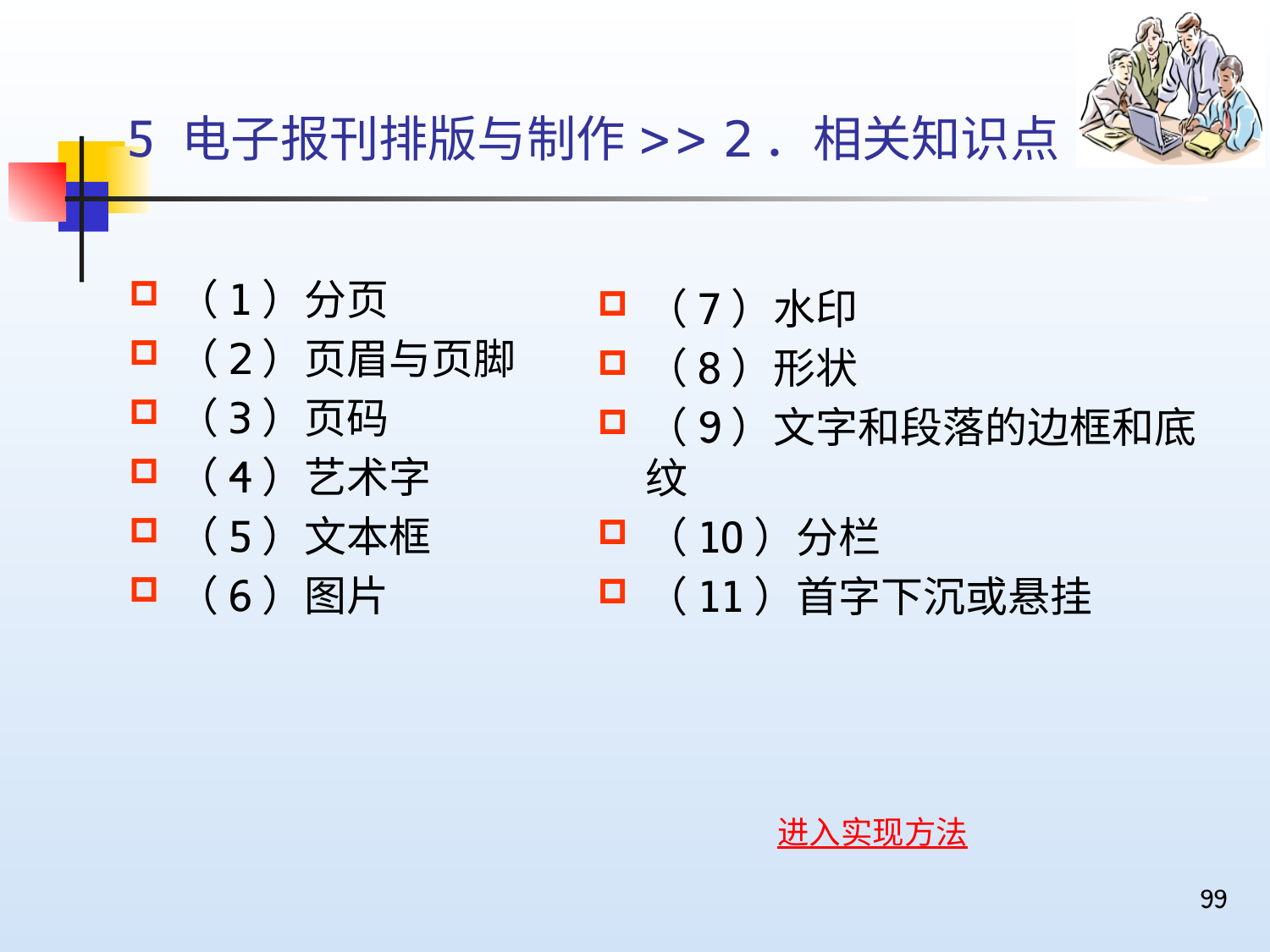

# 5 电子报刊排版与制作>> 2．相关知识点
（1）分页
（2）页眉与页脚
（3）页码
（4）艺术字
（5）文本框
（6）图片

（7）水印
（8）形状
（9）文字和段落的边框和底纹
（10）分栏
（11）首字下沉或悬挂

进入实现方法
99